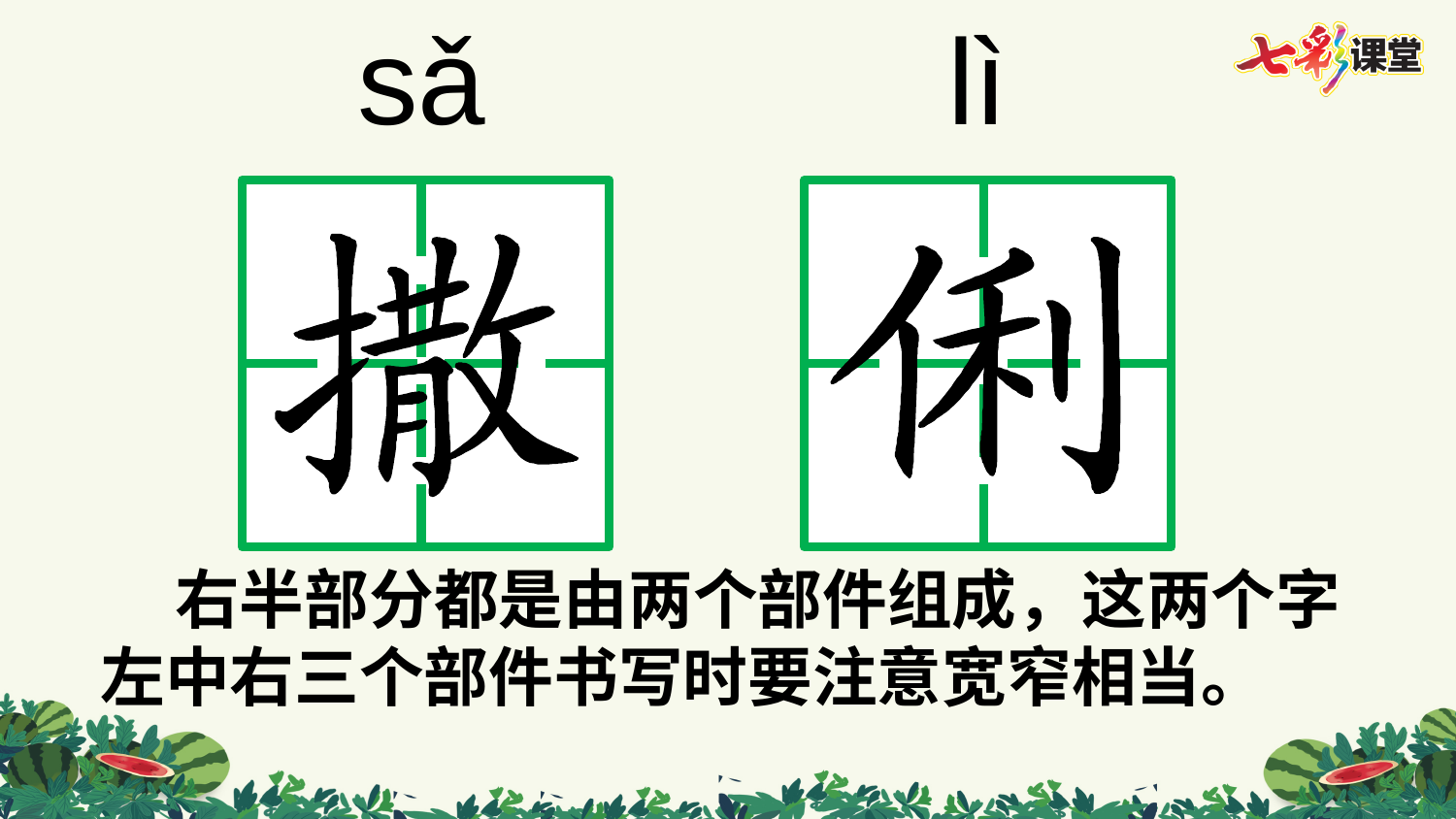

sǎ
lì

    右半部分都是由两个部件组成，这两个字左中右三个部件书写时要注意宽窄相当。